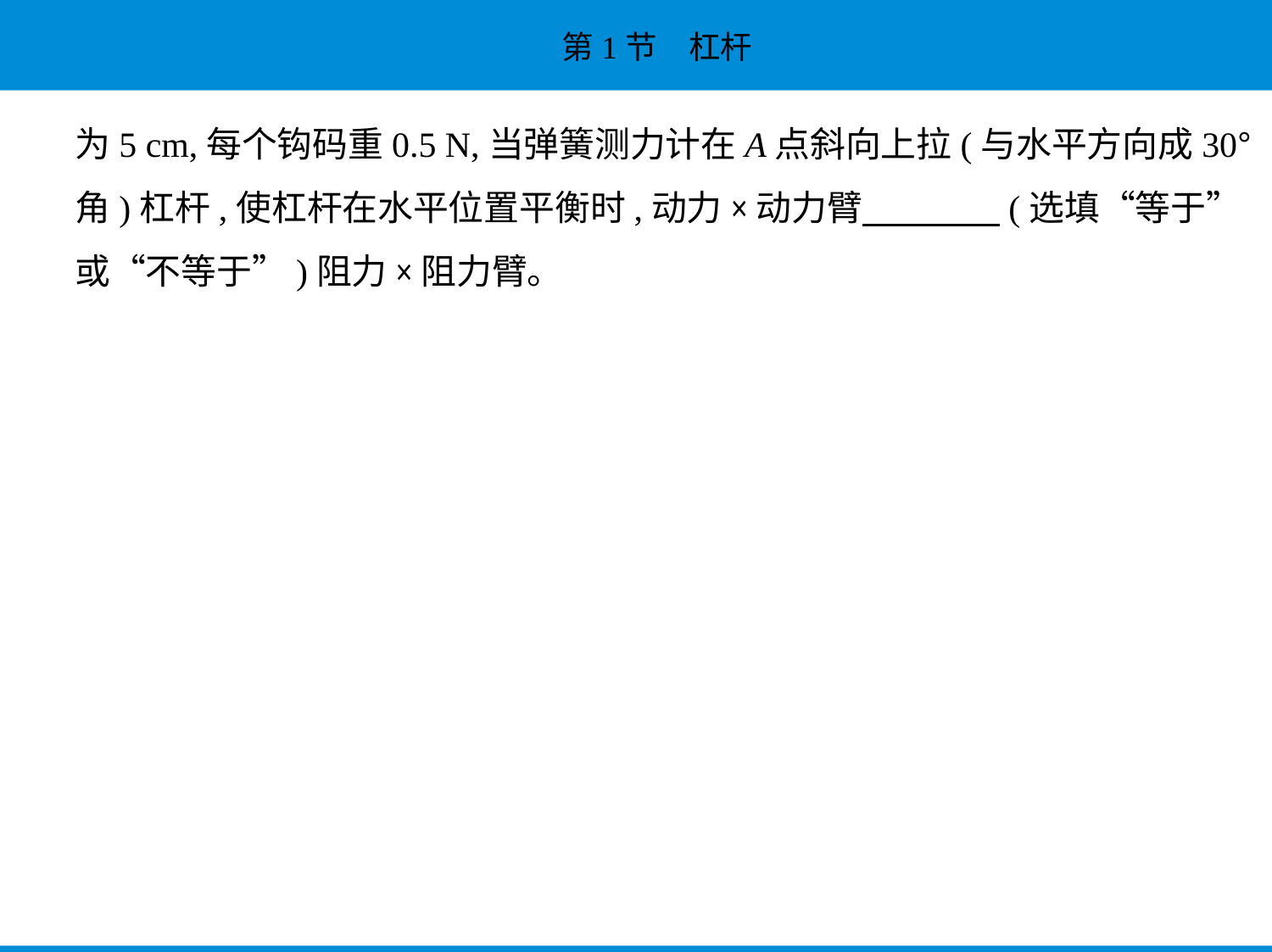

为5 cm,每个钩码重0.5 N,当弹簧测力计在A点斜向上拉(与水平方向成30°
角)杠杆,使杠杆在水平位置平衡时,动力×动力臂　　　    (选填“等于”
或“不等于”)阻力×阻力臂。